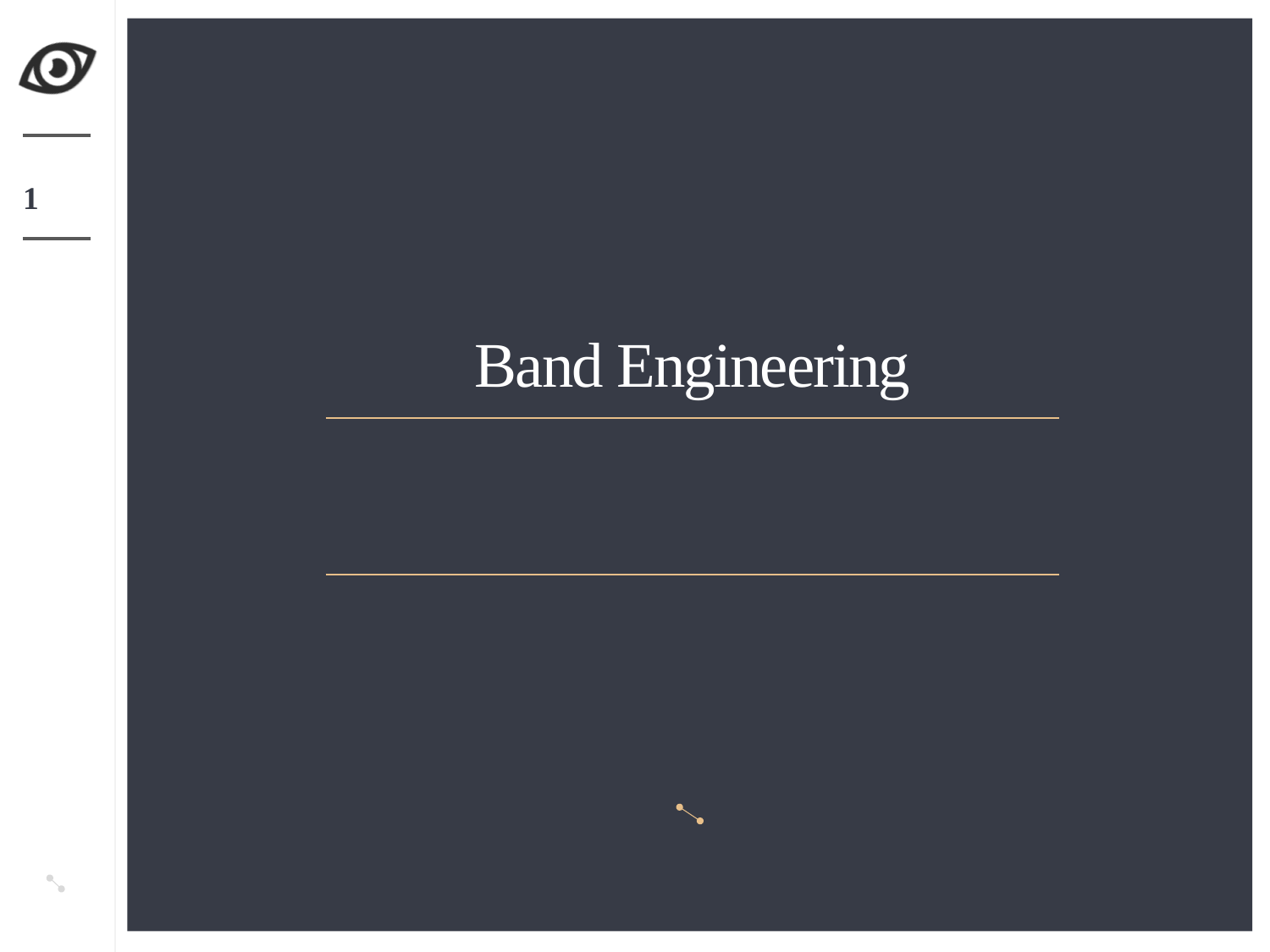

1
# Band Engineering
INTRODUCTION
OVERVIEW

이성혁